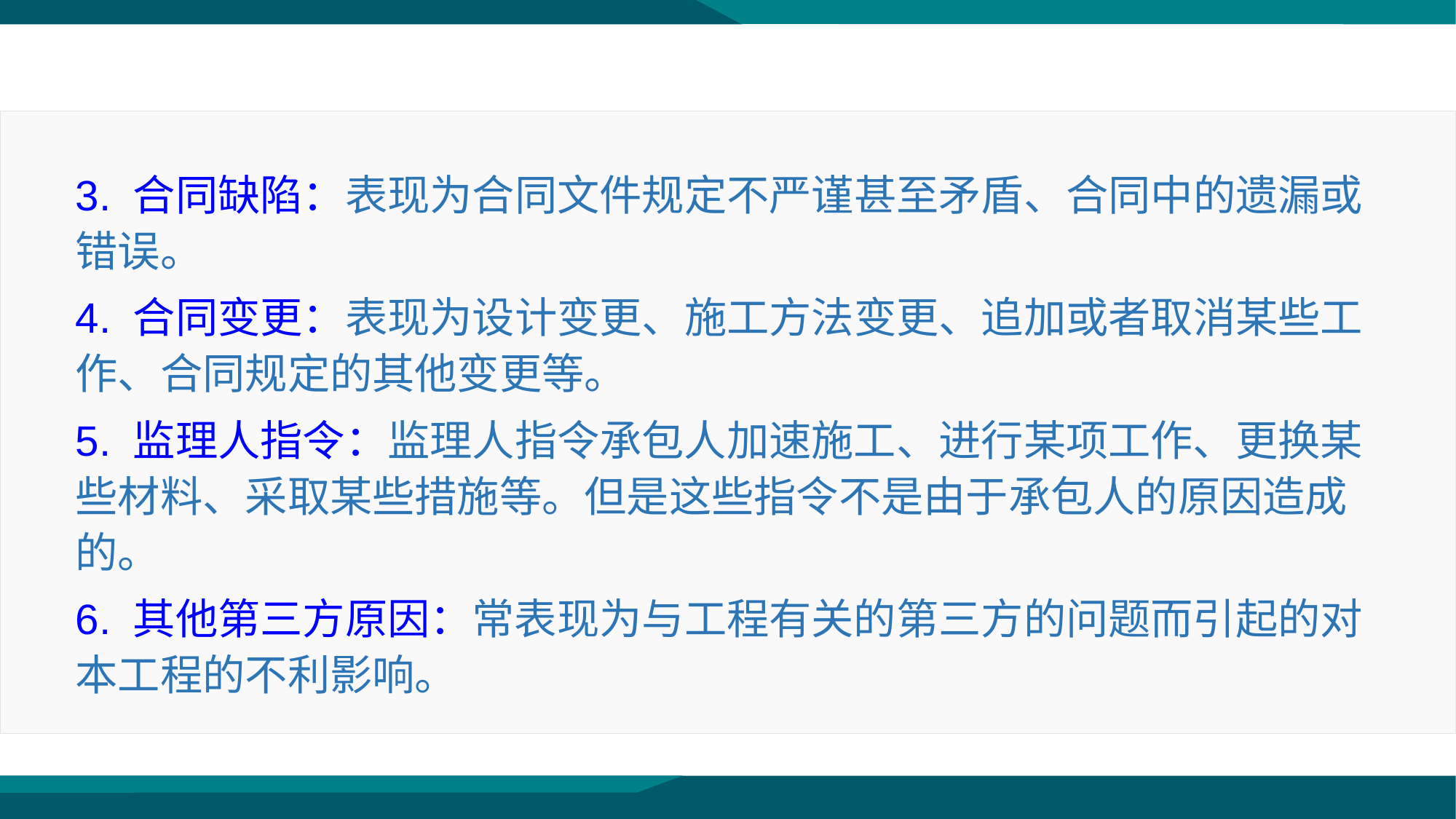

3. 合同缺陷：表现为合同文件规定不严谨甚至矛盾、合同中的遗漏或错误。
4. 合同变更：表现为设计变更、施工方法变更、追加或者取消某些工作、合同规定的其他变更等。
5. 监理人指令：监理人指令承包人加速施工、进行某项工作、更换某些材料、采取某些措施等。但是这些指令不是由于承包人的原因造成的。
6. 其他第三方原因：常表现为与工程有关的第三方的问题而引起的对本工程的不利影响。